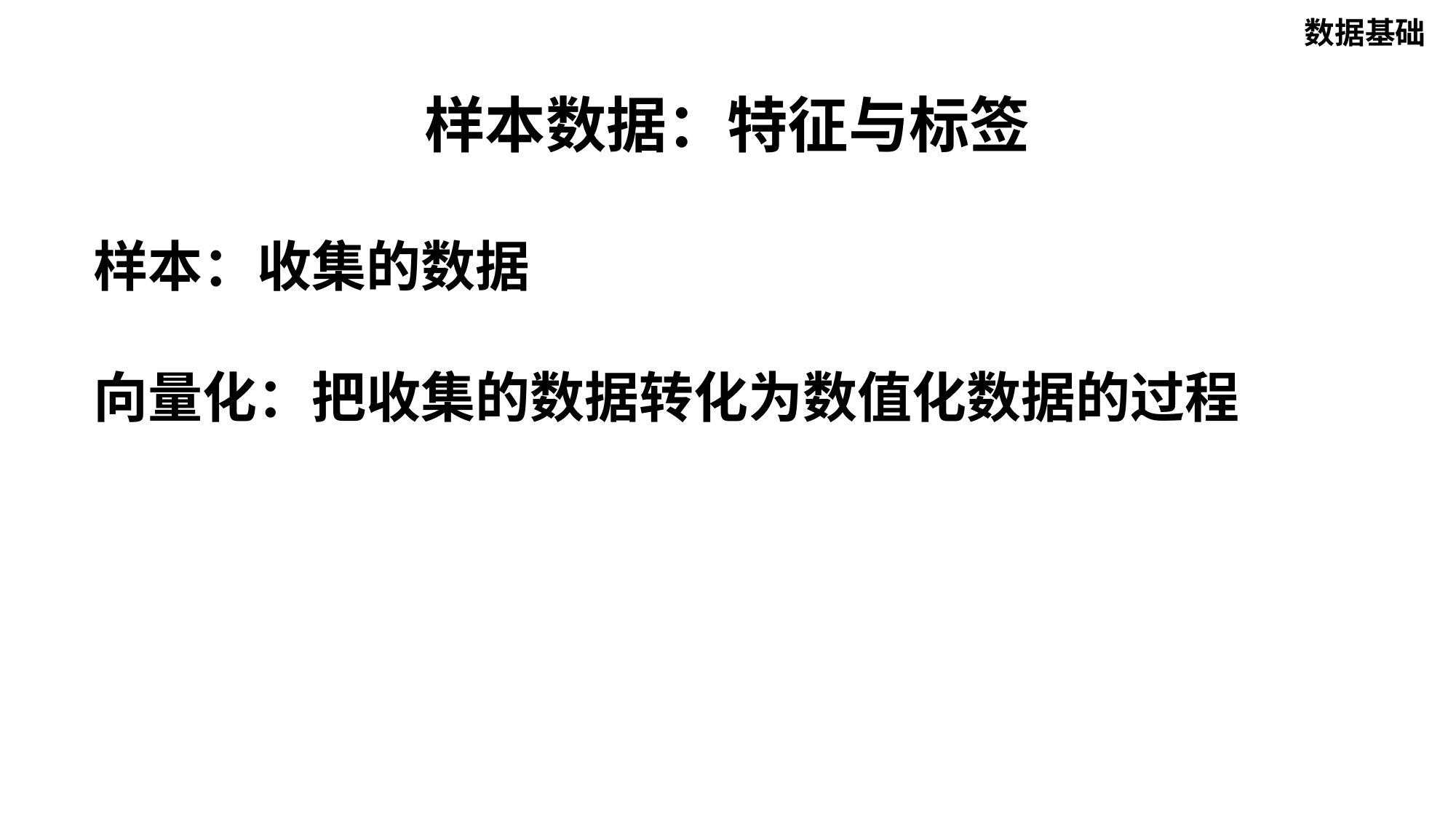

数据基础
样本数据：特征与标签
样本：收集的数据

向量化：把收集的数据转化为数值化数据的过程